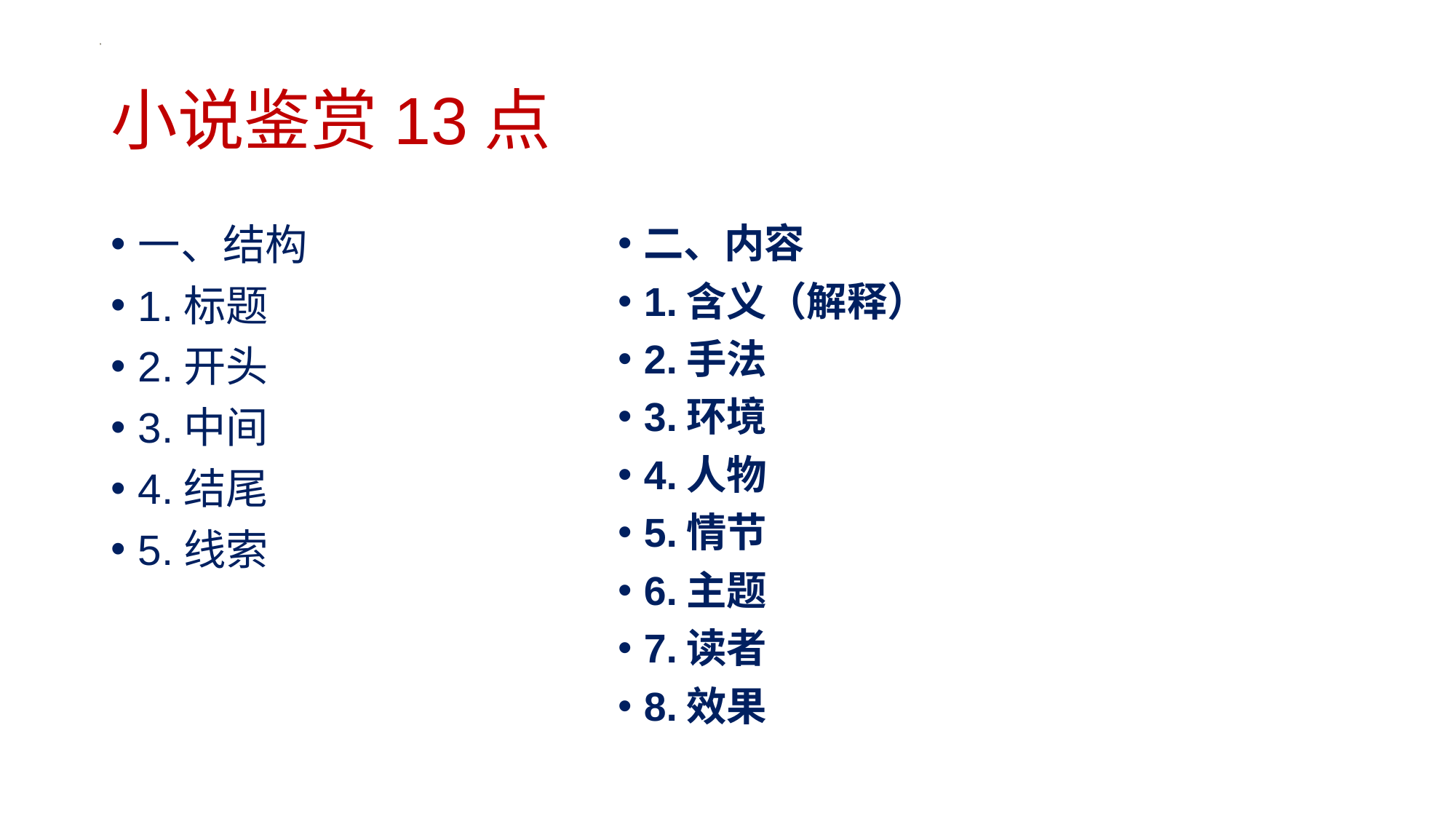

# 小说鉴赏13点
一、结构
1.标题
2.开头
3.中间
4.结尾
5.线索

二、内容
1.含义（解释）
2.手法
3.环境
4.人物
5.情节
6.主题
7.读者
8.效果